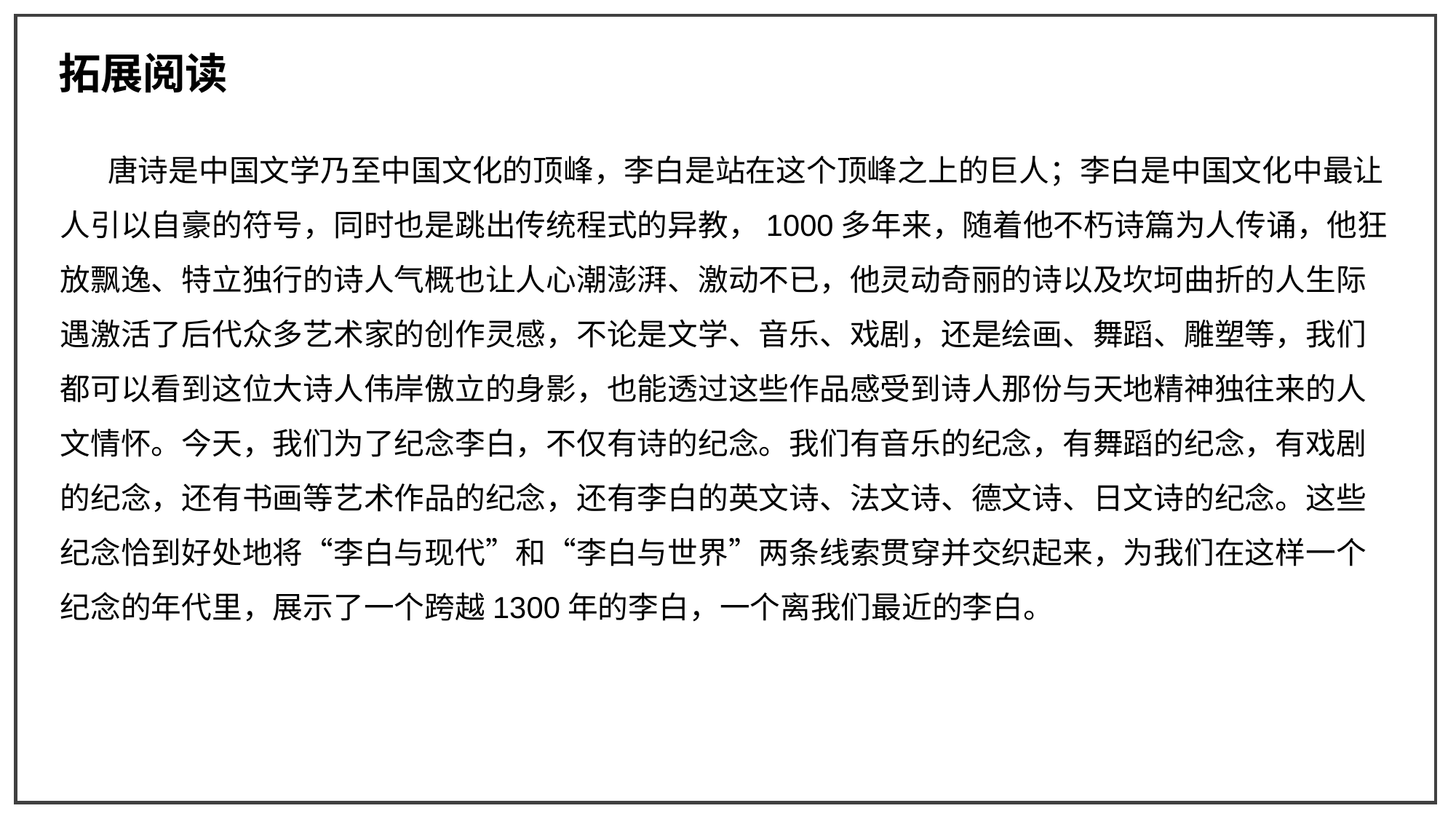

拓展阅读
      唐诗是中国文学乃至中国文化的顶峰，李白是站在这个顶峰之上的巨人；李白是中国文化中最让人引以自豪的符号，同时也是跳出传统程式的异教，1000多年来，随着他不朽诗篇为人传诵，他狂放飘逸、特立独行的诗人气概也让人心潮澎湃、激动不已，他灵动奇丽的诗以及坎坷曲折的人生际遇激活了后代众多艺术家的创作灵感，不论是文学、音乐、戏剧，还是绘画、舞蹈、雕塑等，我们都可以看到这位大诗人伟岸傲立的身影，也能透过这些作品感受到诗人那份与天地精神独往来的人文情怀。今天，我们为了纪念李白，不仅有诗的纪念。我们有音乐的纪念，有舞蹈的纪念，有戏剧的纪念，还有书画等艺术作品的纪念，还有李白的英文诗、法文诗、德文诗、日文诗的纪念。这些纪念恰到好处地将“李白与现代”和“李白与世界”两条线索贯穿并交织起来，为我们在这样一个纪念的年代里，展示了一个跨越1300年的李白，一个离我们最近的李白。